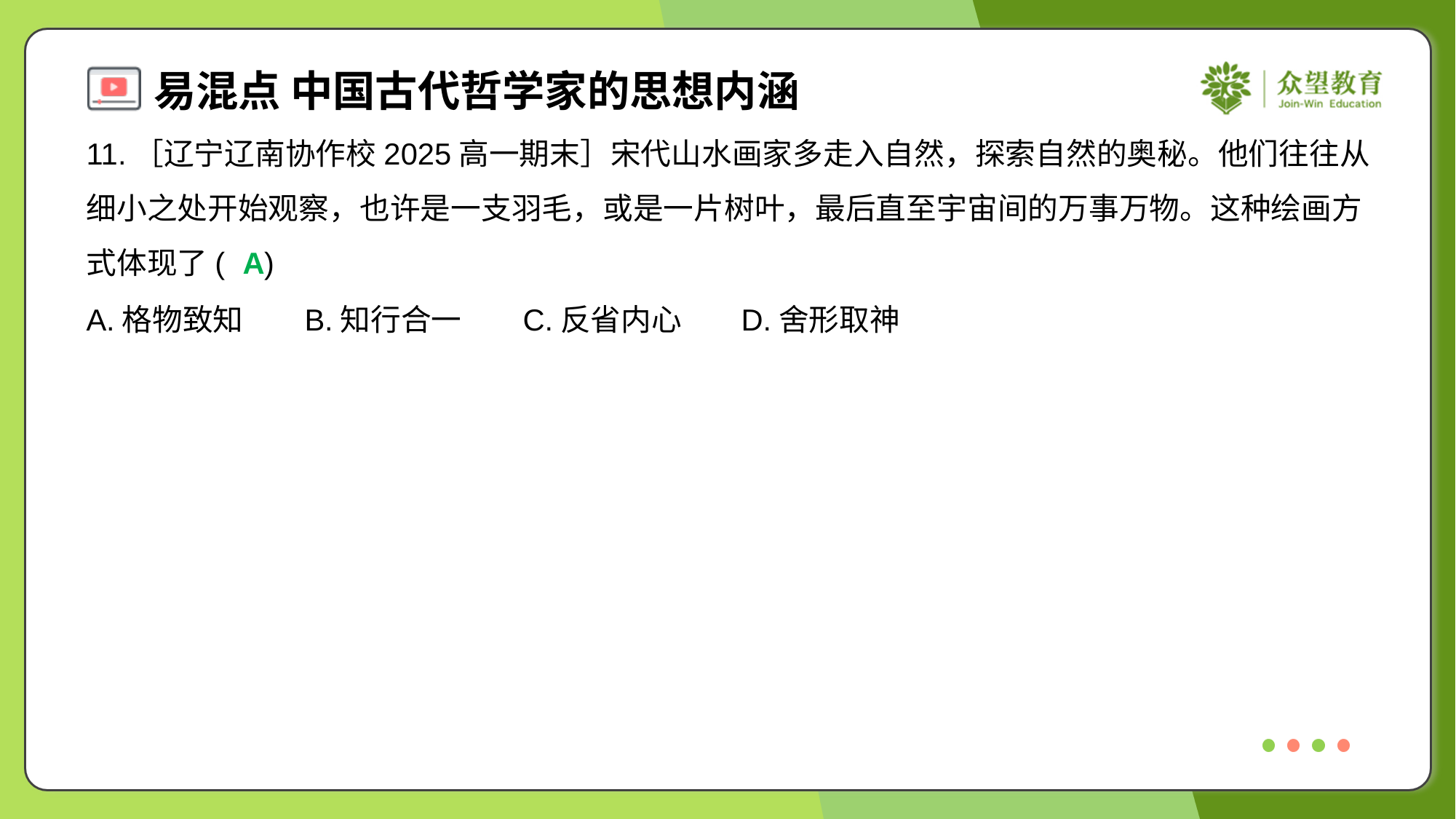

11.［辽宁辽南协作校2025高一期末］宋代山水画家多走入自然，探索自然的奥秘。他们往往从
细小之处开始观察，也许是一支羽毛，或是一片树叶，最后直至宇宙间的万事万物。这种绘画方
式体现了(     )
A
A.格物致知	B.知行合一	C.反省内心	D.舍形取神